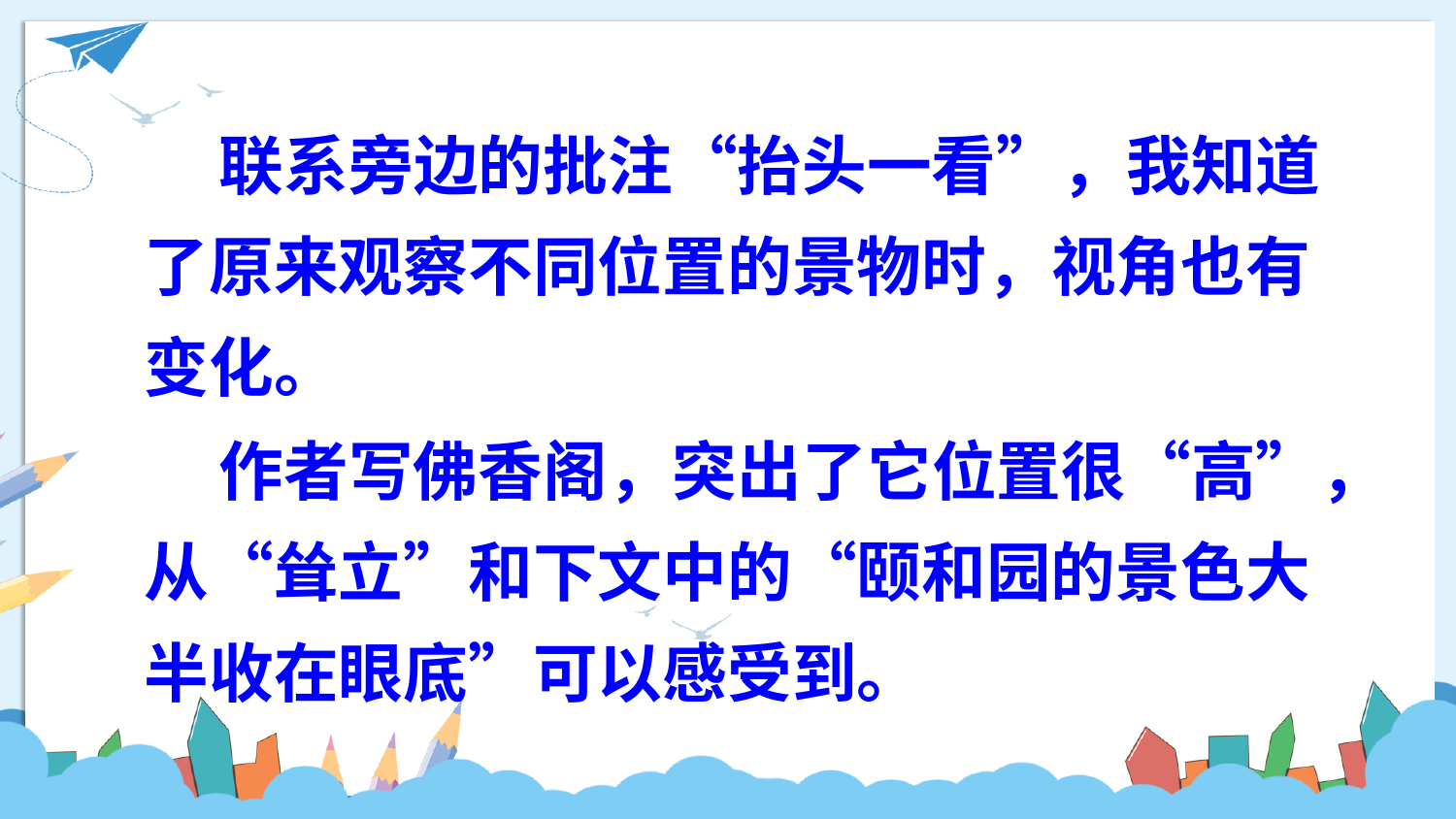

联系旁边的批注“抬头一看”，我知道了原来观察不同位置的景物时，视角也有变化。
    作者写佛香阁，突出了它位置很“高”，从“耸立”和下文中的“颐和园的景色大半收在眼底”可以感受到。